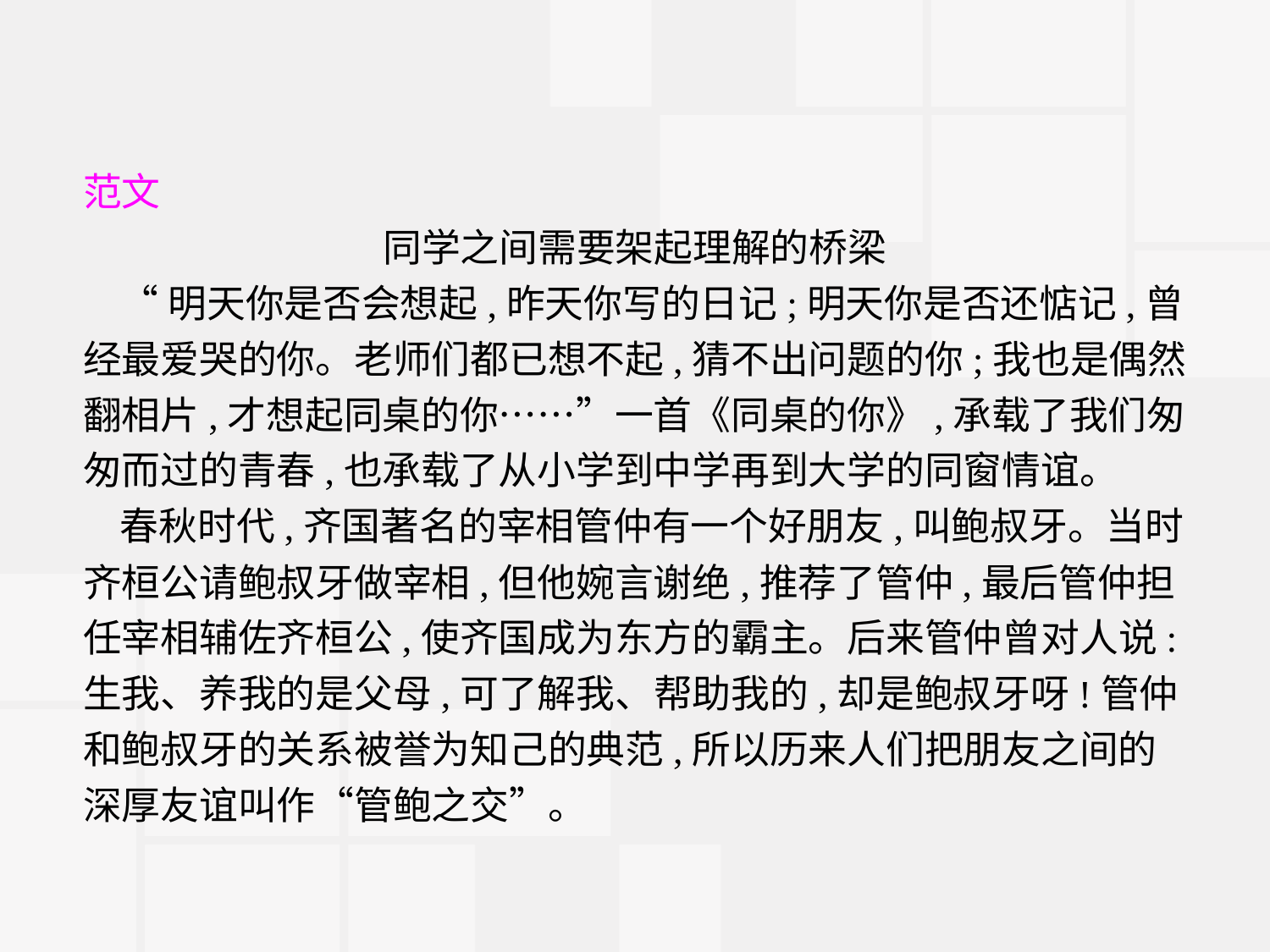

范文
同学之间需要架起理解的桥梁
“明天你是否会想起,昨天你写的日记;明天你是否还惦记,曾经最爱哭的你。老师们都已想不起,猜不出问题的你;我也是偶然翻相片,才想起同桌的你……”一首《同桌的你》,承载了我们匆匆而过的青春,也承载了从小学到中学再到大学的同窗情谊。
春秋时代,齐国著名的宰相管仲有一个好朋友,叫鲍叔牙。当时齐桓公请鲍叔牙做宰相,但他婉言谢绝,推荐了管仲,最后管仲担任宰相辅佐齐桓公,使齐国成为东方的霸主。后来管仲曾对人说:生我、养我的是父母,可了解我、帮助我的,却是鲍叔牙呀!管仲和鲍叔牙的关系被誉为知己的典范,所以历来人们把朋友之间的深厚友谊叫作“管鲍之交”。